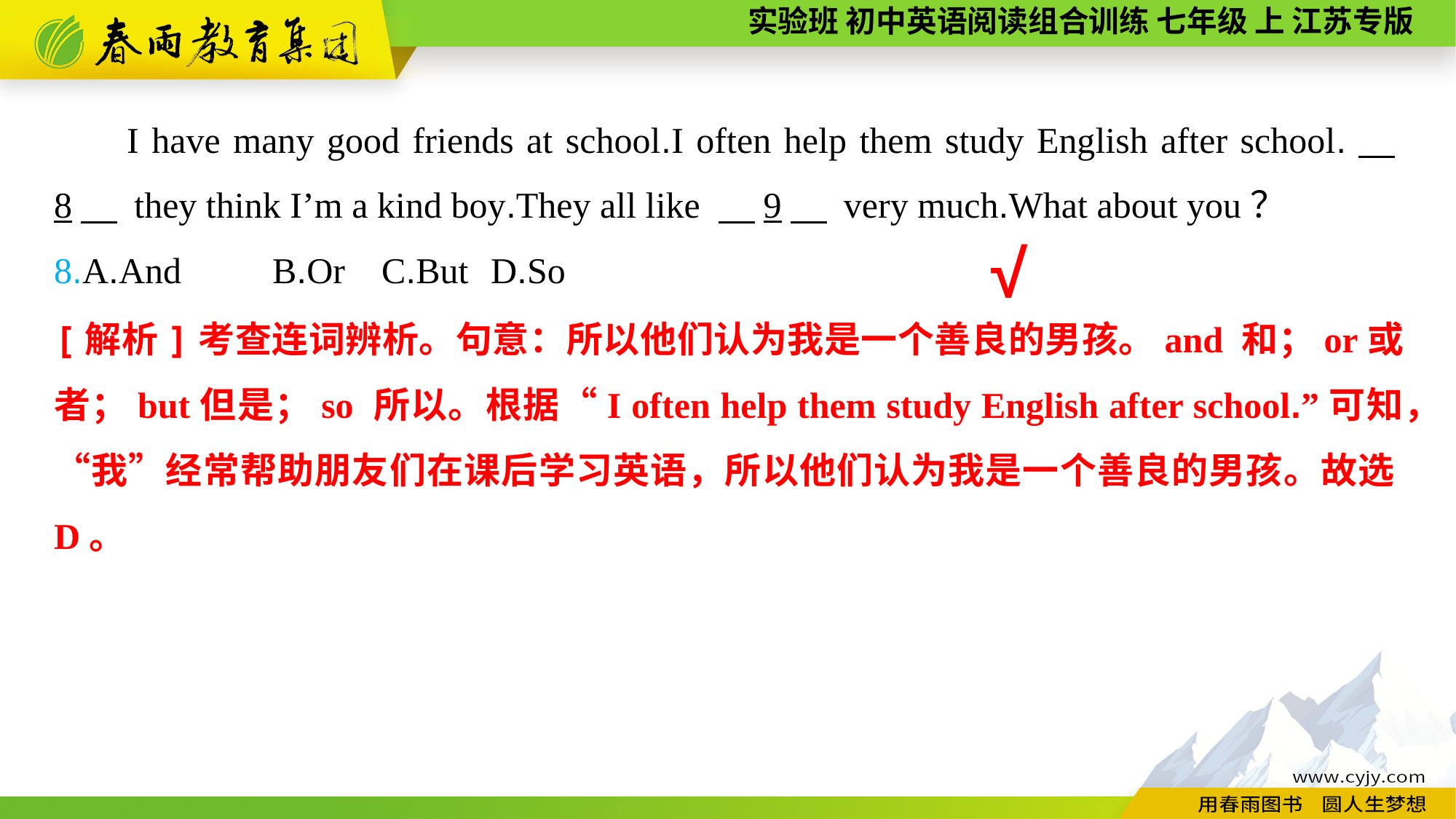

I have many good friends at school.I often help them study English after school.　8　 they think I’m a kind boy.They all like 　9　 very much.What about you？
8.A.And	B.Or	C.But	D.So
√
[解析]考查连词辨析。句意：所以他们认为我是一个善良的男孩。and 和；or或者；but但是；so 所以。根据“I often help them study English after school.”可知，“我”经常帮助朋友们在课后学习英语，所以他们认为我是一个善良的男孩。故选D。